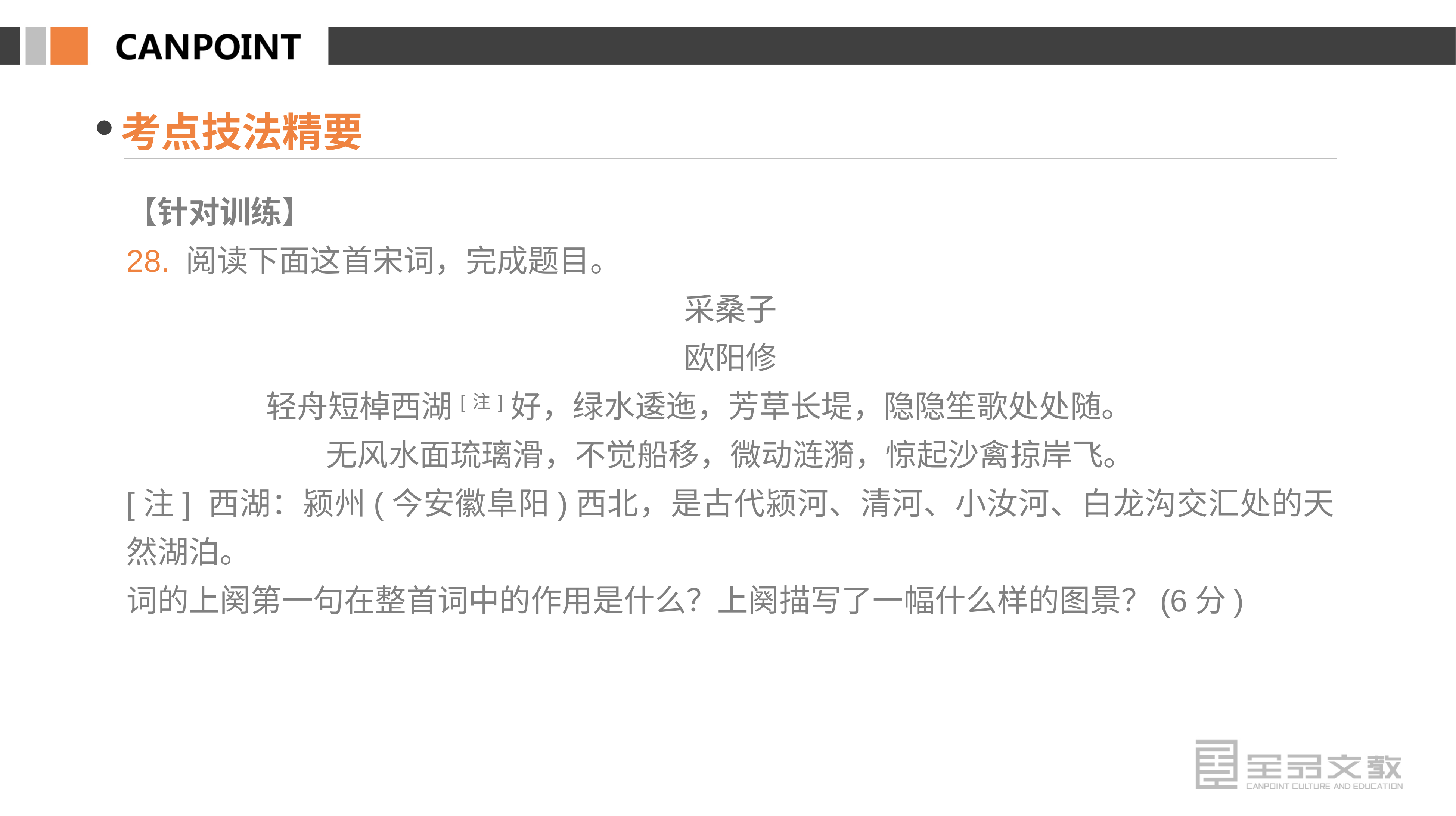

考点技法精要

【针对训练】
28. 阅读下面这首宋词，完成题目。
采桑子
欧阳修
轻舟短棹西湖[注]好，绿水逶迤，芳草长堤，隐隐笙歌处处随。
无风水面琉璃滑，不觉船移，微动涟漪，惊起沙禽掠岸飞。
[注] 西湖：颍州(今安徽阜阳)西北，是古代颍河、清河、小汝河、白龙沟交汇处的天然湖泊。
词的上阕第一句在整首词中的作用是什么？上阕描写了一幅什么样的图景？(6分)